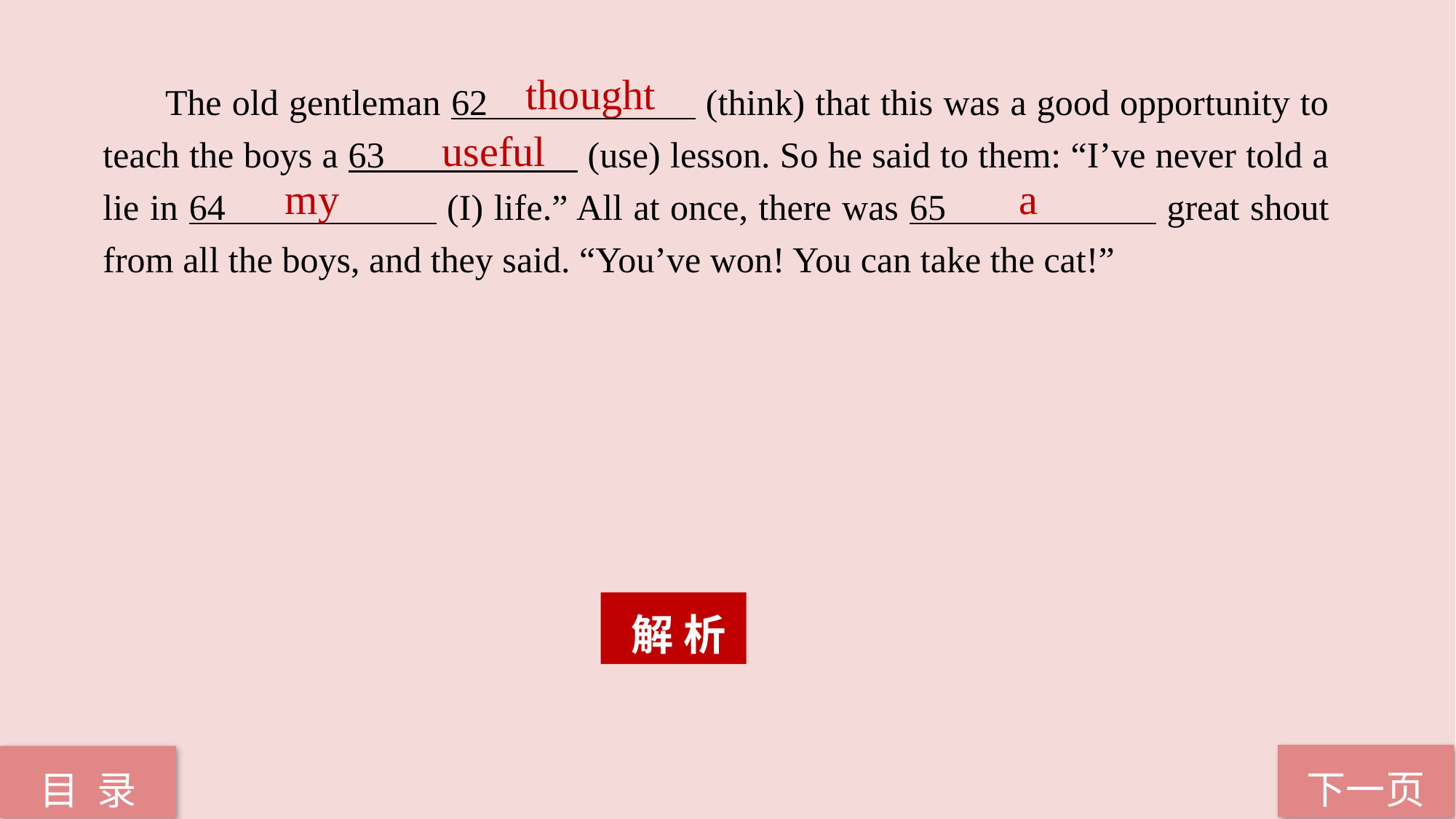

thought
      The old gentleman 62                     (think) that this was a good opportunity to teach the boys a 63                     (use) lesson. So he said to them: “I’ve never told a lie in 64                     (I) life.” All at once, there was 65                     great shout from all the boys, and they said. “You’ve won! You can take the cat!”
useful
my
a
 解 析